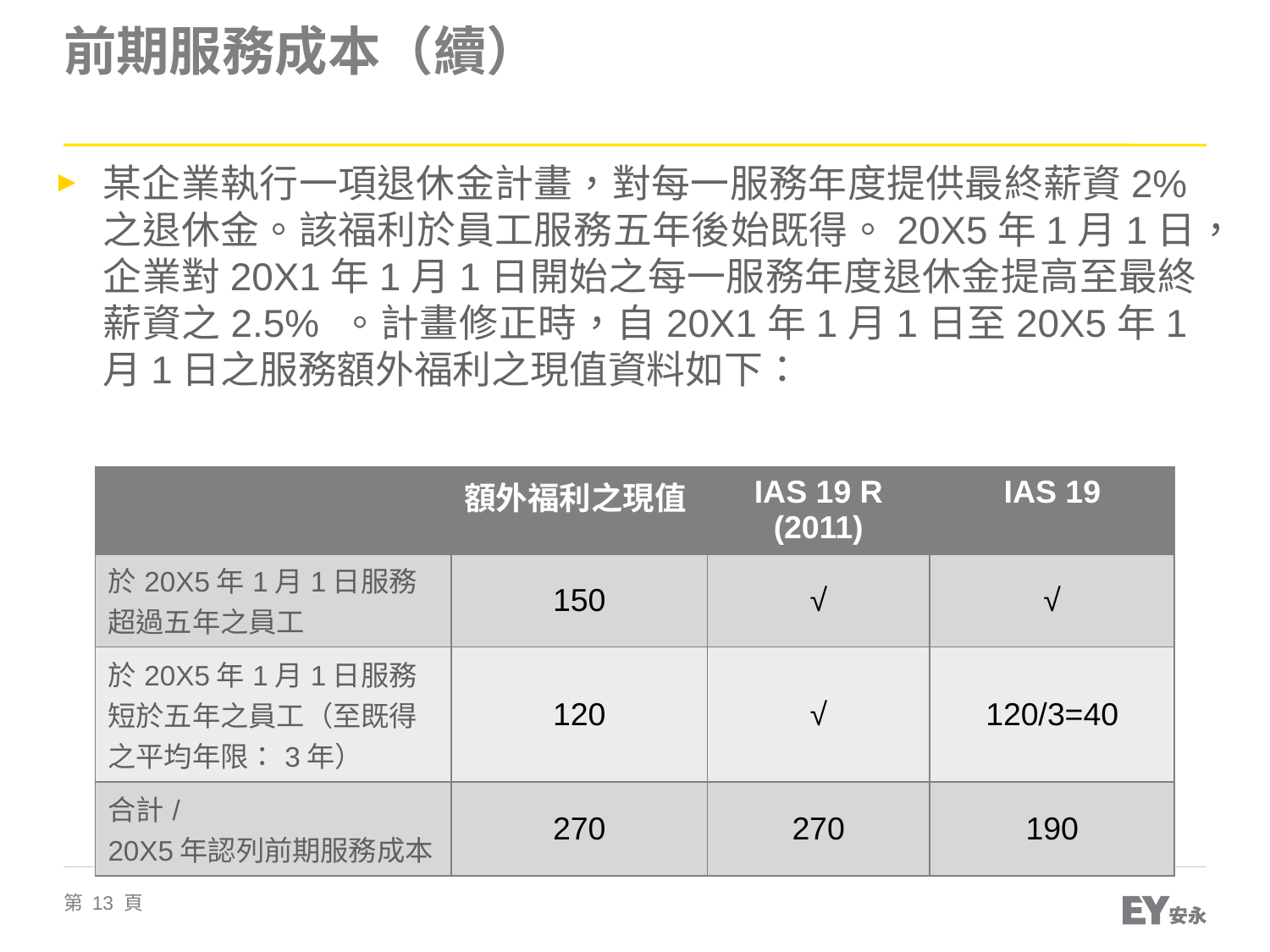

# 前期服務成本（續）
某企業執行一項退休金計畫，對每一服務年度提供最終薪資2%之退休金。該福利於員工服務五年後始既得。20X5年1月1日，企業對20X1年1月1日開始之每一服務年度退休金提高至最終薪資之2.5% 。計畫修正時，自20X1年1月1日至20X5年1月1日之服務額外福利之現值資料如下：
|  | 額外福利之現值 | IAS 19 R (2011) | IAS 19 |
| --- | --- | --- | --- |
| 於20X5年1月1日服務超過五年之員工 | 150 | √ | √ |
| 於20X5年1月1日服務短於五年之員工（至既得之平均年限：3年） | 120 | √ | 120/3=40 |
| 合計/ 20X5年認列前期服務成本 | 270 | 270 | 190 |